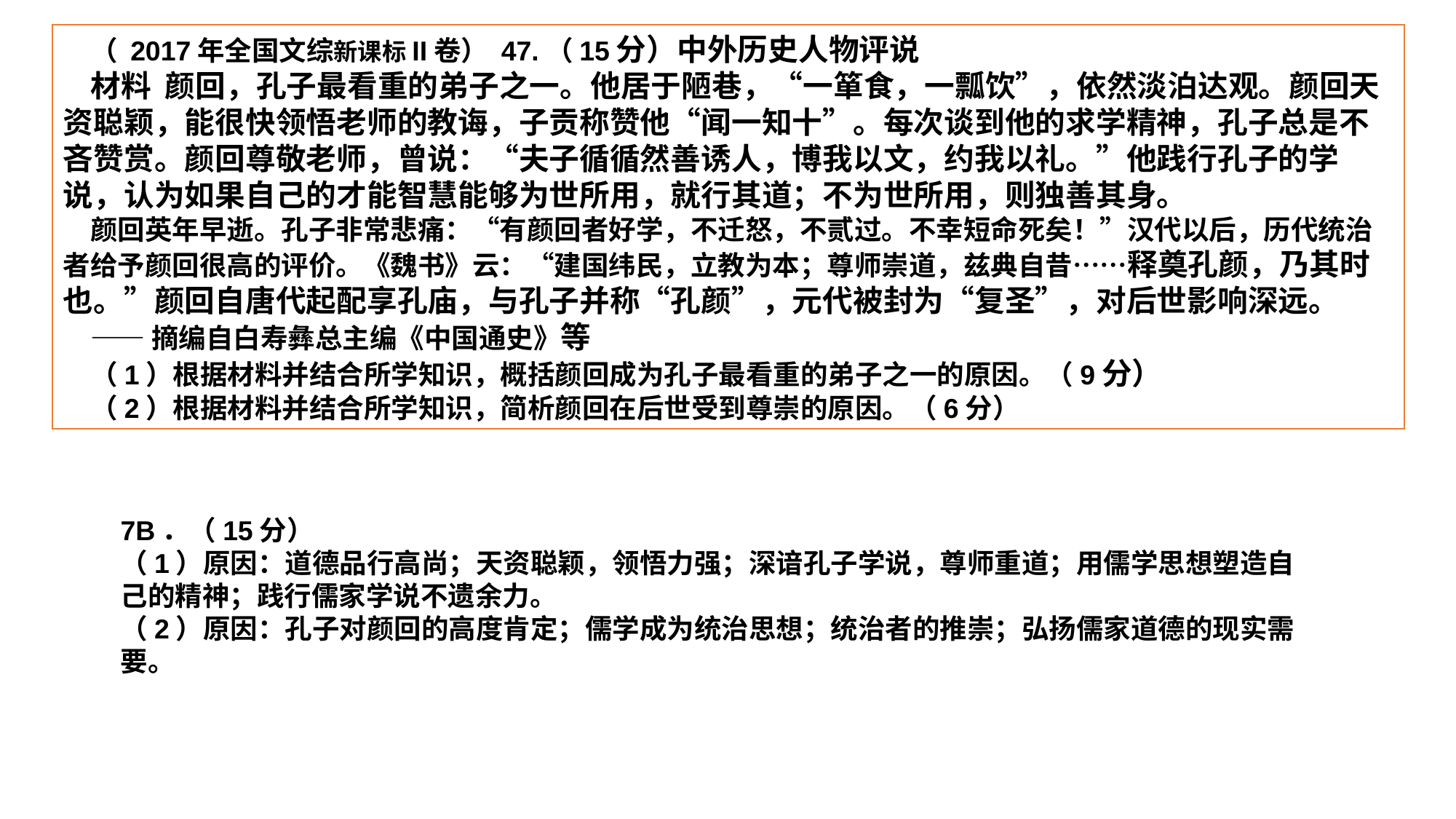

（ 2017年全国文综新课标II卷） 47.（15分）中外历史人物评说
材料  颜回，孔子最看重的弟子之一。他居于陋巷，“一箪食，一瓢饮”，依然淡泊达观。颜回天资聪颖，能很快领悟老师的教诲，子贡称赞他“闻一知十”。每次谈到他的求学精神，孔子总是不吝赞赏。颜回尊敬老师，曾说：“夫子循循然善诱人，博我以文，约我以礼。”他践行孔子的学说，认为如果自己的才能智慧能够为世所用，就行其道；不为世所用，则独善其身。
颜回英年早逝。孔子非常悲痛：“有颜回者好学，不迁怒，不贰过。不幸短命死矣！”汉代以后，历代统治者给予颜回很高的评价。《魏书》云：“建国纬民，立教为本；尊师崇道，兹典自昔……释奠孔颜，乃其时也。”颜回自唐代起配享孔庙，与孔子并称“孔颜”，元代被封为“复圣”，对后世影响深远。
——摘编自白寿彝总主编《中国通史》等
（1）根据材料并结合所学知识，概括颜回成为孔子最看重的弟子之一的原因。（9分）
（2）根据材料并结合所学知识，简析颜回在后世受到尊崇的原因。（6分）
7B．（15分）（1）原因：道德品行高尚；天资聪颖，领悟力强；深谙孔子学说，尊师重道；用儒学思想塑造自己的精神；践行儒家学说不遗余力。（2）原因：孔子对颜回的高度肯定；儒学成为统治思想；统治者的推崇；弘扬儒家道德的现实需要。